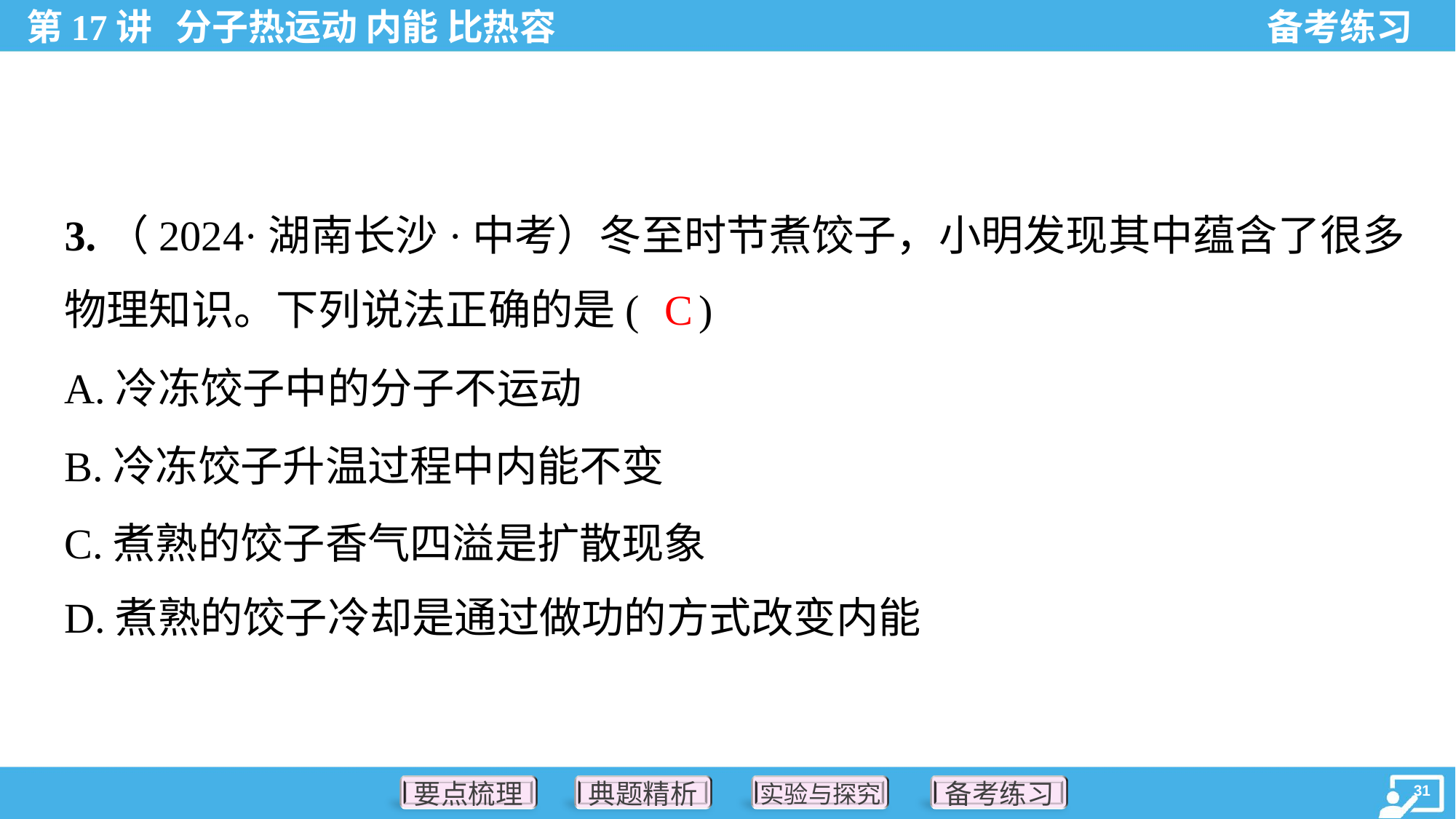

3.（2024·湖南长沙·中考）冬至时节煮饺子，小明发现其中蕴含了很多
物理知识。下列说法正确的是(     )
C
A.冷冻饺子中的分子不运动
B.冷冻饺子升温过程中内能不变
C.煮熟的饺子香气四溢是扩散现象
D.煮熟的饺子冷却是通过做功的方式改变内能